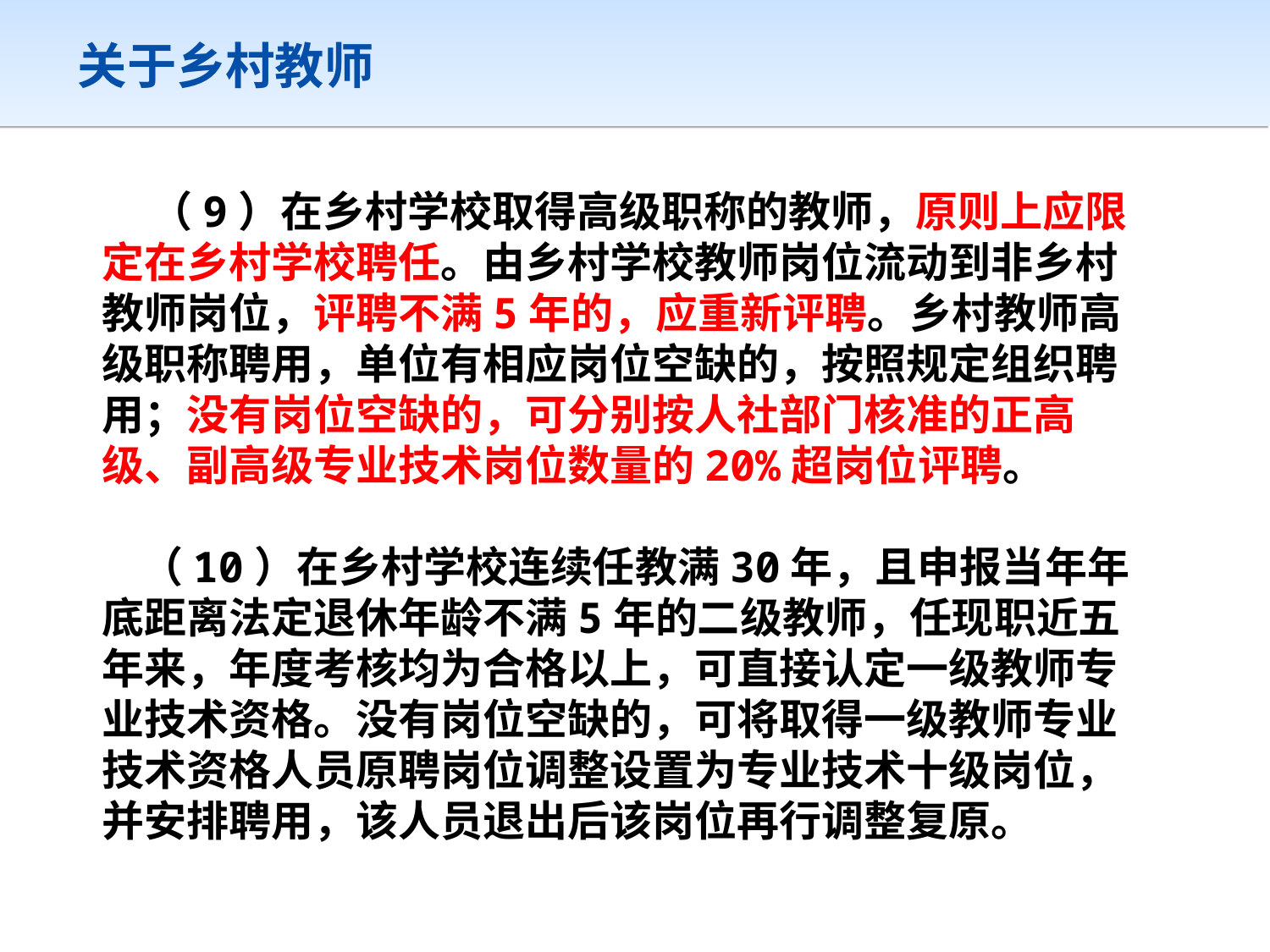

# 关于乡村教师
    （9）在乡村学校取得高级职称的教师，原则上应限定在乡村学校聘任。由乡村学校教师岗位流动到非乡村教师岗位，评聘不满5年的，应重新评聘。乡村教师高级职称聘用，单位有相应岗位空缺的，按照规定组织聘用；没有岗位空缺的，可分别按人社部门核准的正高级、副高级专业技术岗位数量的20%超岗位评聘。

   （10）在乡村学校连续任教满30年，且申报当年年底距离法定退休年龄不满5年的二级教师，任现职近五年来，年度考核均为合格以上，可直接认定一级教师专业技术资格。没有岗位空缺的，可将取得一级教师专业技术资格人员原聘岗位调整设置为专业技术十级岗位，并安排聘用，该人员退出后该岗位再行调整复原。